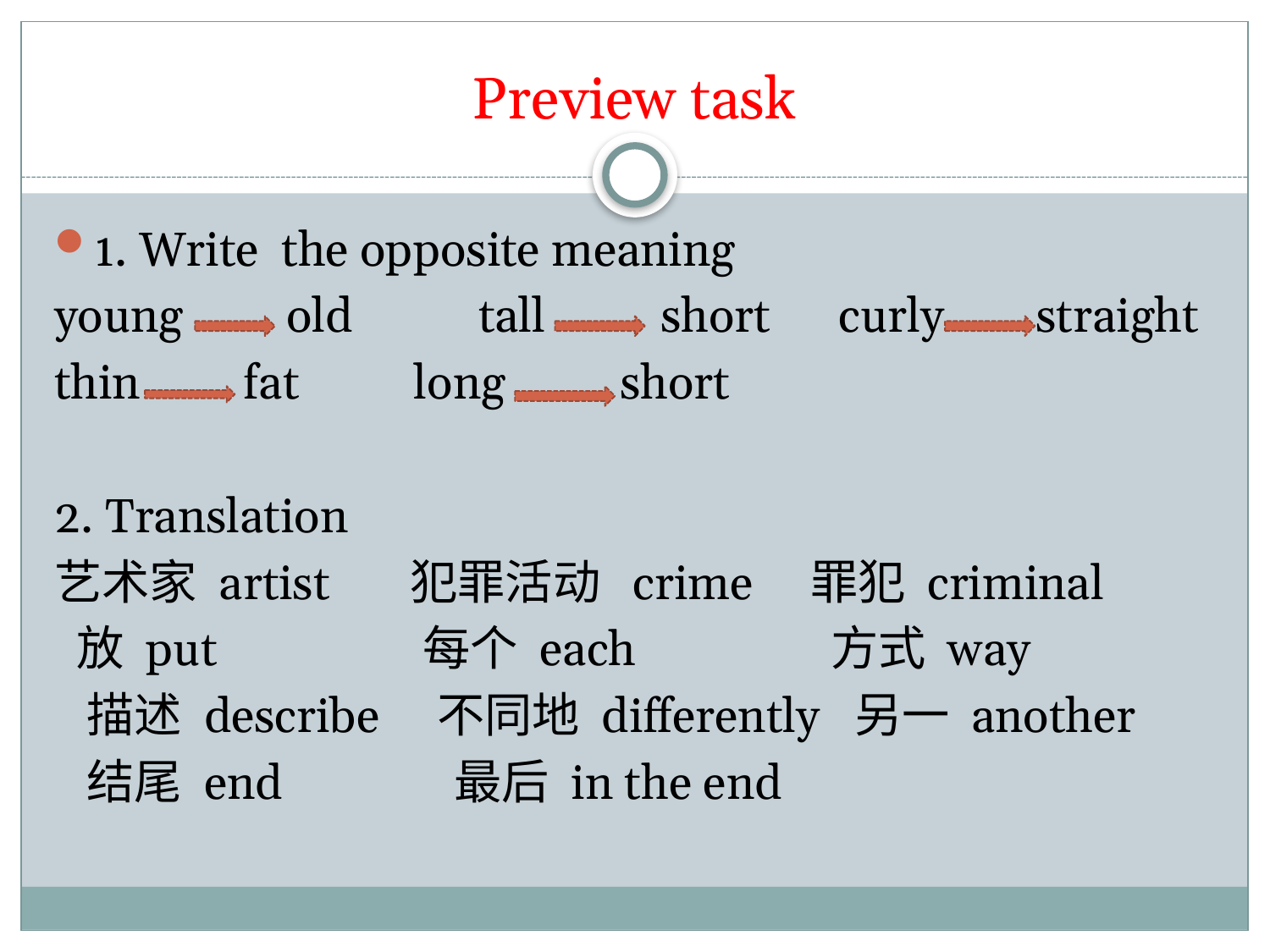

# Preview task
1. Write  the opposite meaning
young         old           tall          short      curly        straight
thin         fat          long          short

2. Translation
艺术家 artist      犯罪活动  crime    罪犯 criminal
 放 put                 每个 each                方式 way
  描述 describe    不同地 differently  另一 another
  结尾 end              最后 in the end